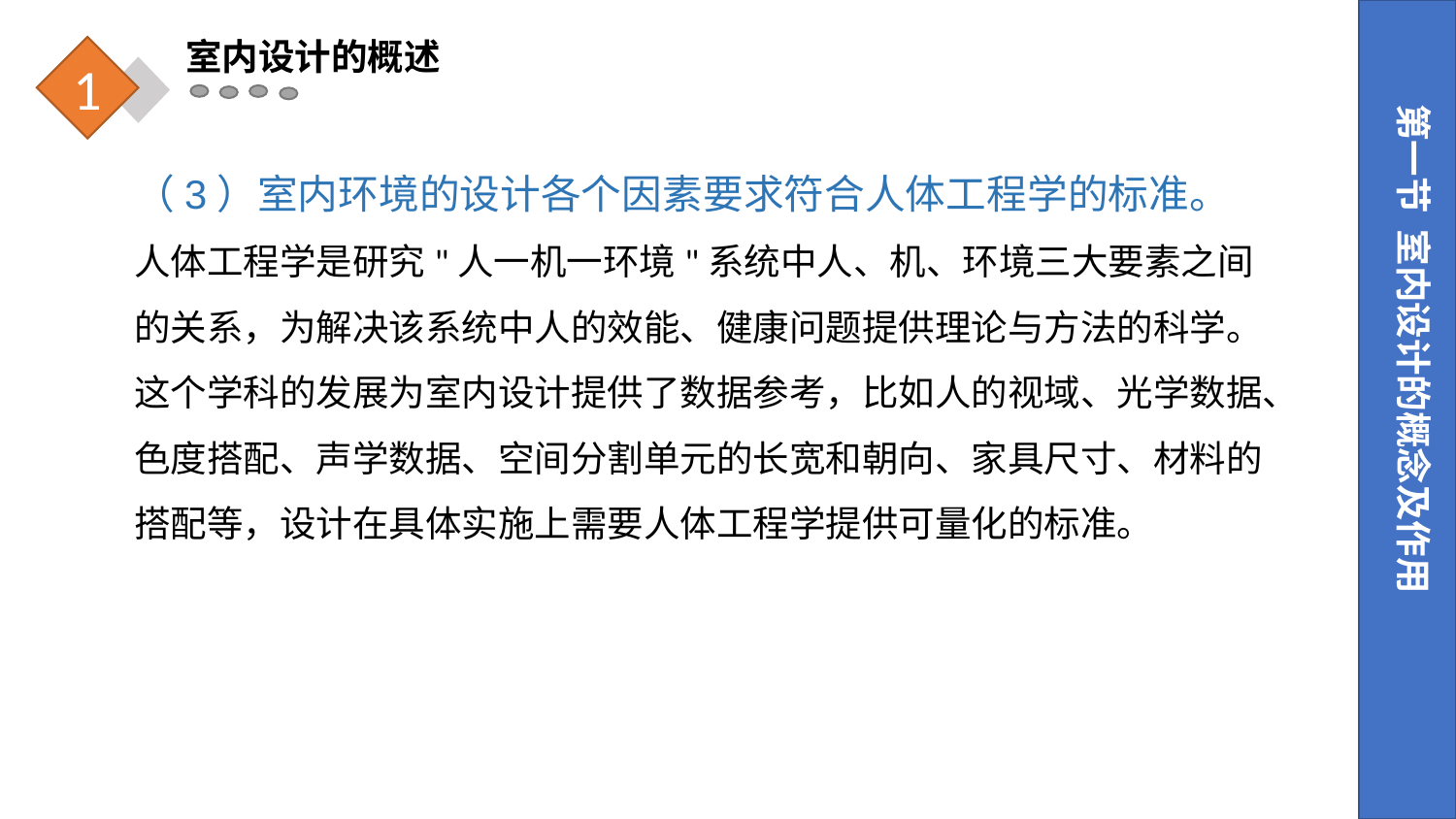

室内设计的概述
1

第一节  室内设计的概念及作用
（3）室内环境的设计各个因素要求符合人体工程学的标准。人体工程学是研究"人一机一环境"系统中人、机、环境三大要素之间的关系，为解决该系统中人的效能、健康问题提供理论与方法的科学。这个学科的发展为室内设计提供了数据参考，比如人的视域、光学数据、色度搭配、声学数据、空间分割单元的长宽和朝向、家具尺寸、材料的搭配等，设计在具体实施上需要人体工程学提供可量化的标准。